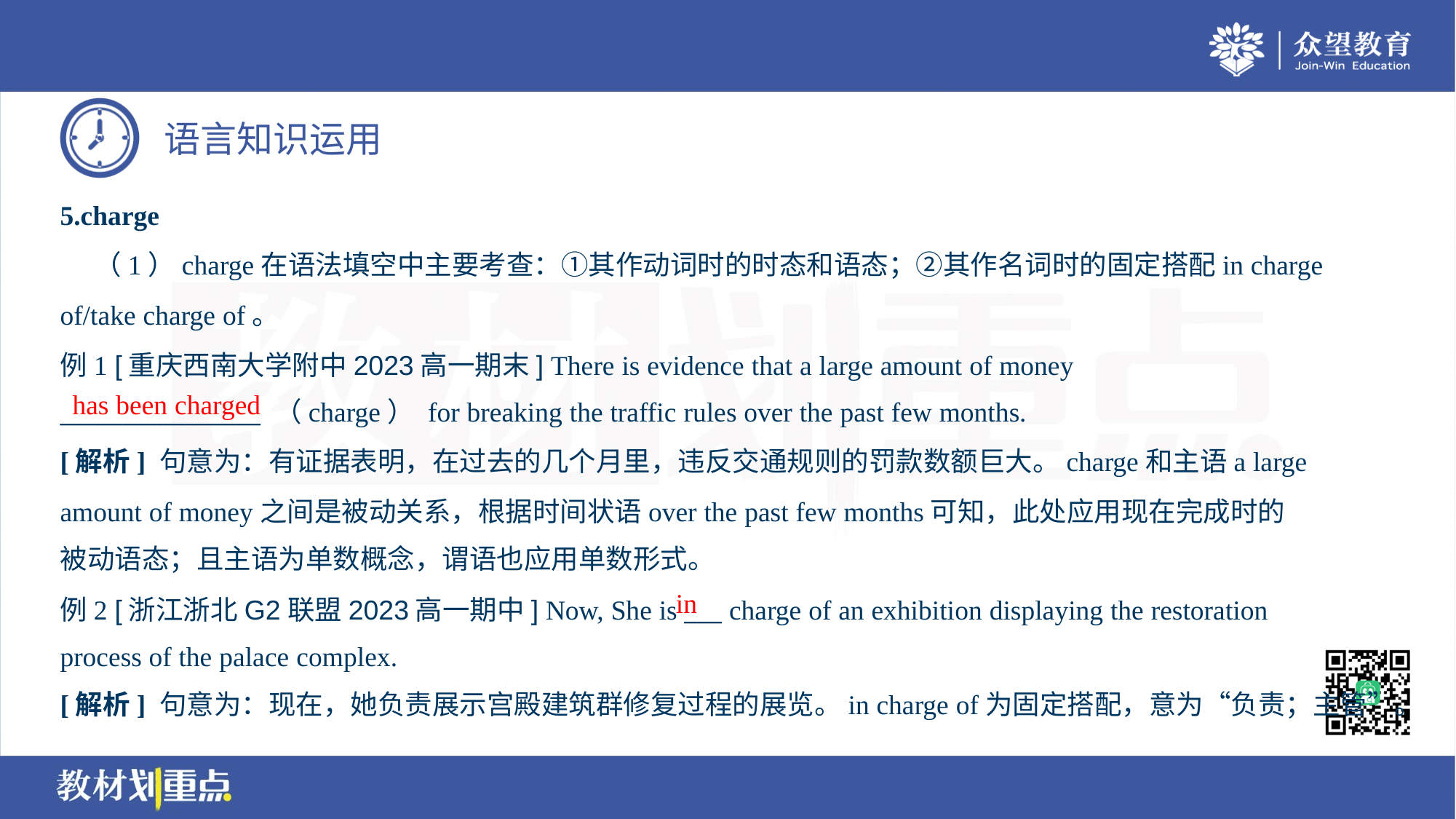

5.charge
    （1）charge在语法填空中主要考查：①其作动词时的时态和语态；②其作名词时的固定搭配in charge
of/take charge of。
例1 [重庆西南大学附中2023高一期末] There is evidence that a large amount of money
________________ （charge） for breaking the traffic rules over the past few months.
has been charged
[解析] 句意为：有证据表明，在过去的几个月里，违反交通规则的罚款数额巨大。charge和主语a large
amount of money之间是被动关系，根据时间状语over the past few months可知，此处应用现在完成时的
被动语态；且主语为单数概念，谓语也应用单数形式。
in
例2 [浙江浙北G2联盟2023高一期中] Now, She is ___ charge of an exhibition displaying the restoration
process of the palace complex.
[解析] 句意为：现在，她负责展示宫殿建筑群修复过程的展览。in charge of为固定搭配，意为“负责；主管”。